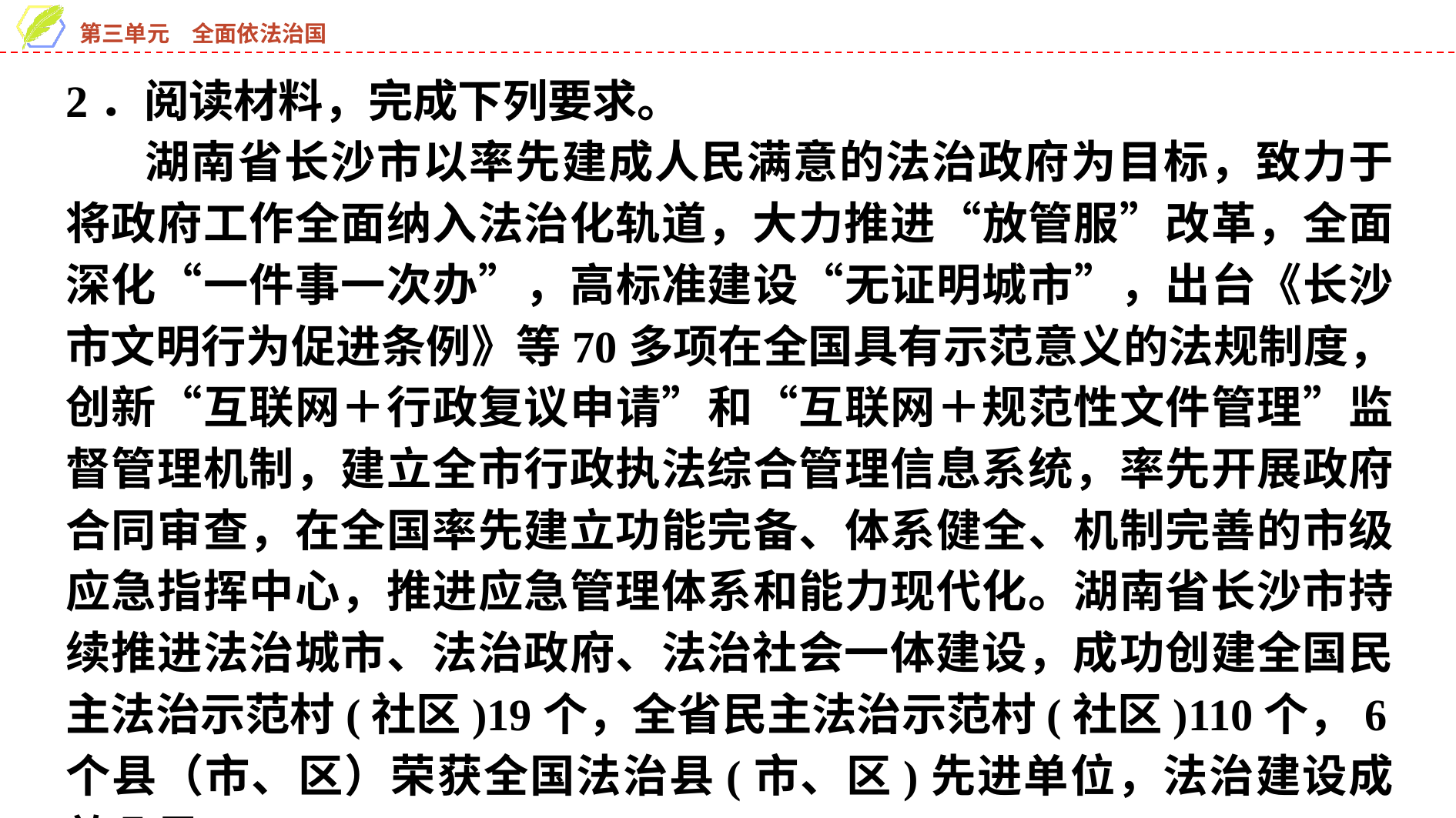

2．阅读材料，完成下列要求。
湖南省长沙市以率先建成人民满意的法治政府为目标，致力于将政府工作全面纳入法治化轨道，大力推进“放管服”改革，全面深化“一件事一次办”，高标准建设“无证明城市”，出台《长沙市文明行为促进条例》等70多项在全国具有示范意义的法规制度，创新“互联网＋行政复议申请”和“互联网＋规范性文件管理”监督管理机制，建立全市行政执法综合管理信息系统，率先开展政府合同审查，在全国率先建立功能完备、体系健全、机制完善的市级应急指挥中心，推进应急管理体系和能力现代化。湖南省长沙市持续推进法治城市、法治政府、法治社会一体建设，成功创建全国民主法治示范村(社区)19个，全省民主法治示范村(社区)110个，6个县（市、区）荣获全国法治县(市、区)先进单位，法治建设成效凸显。